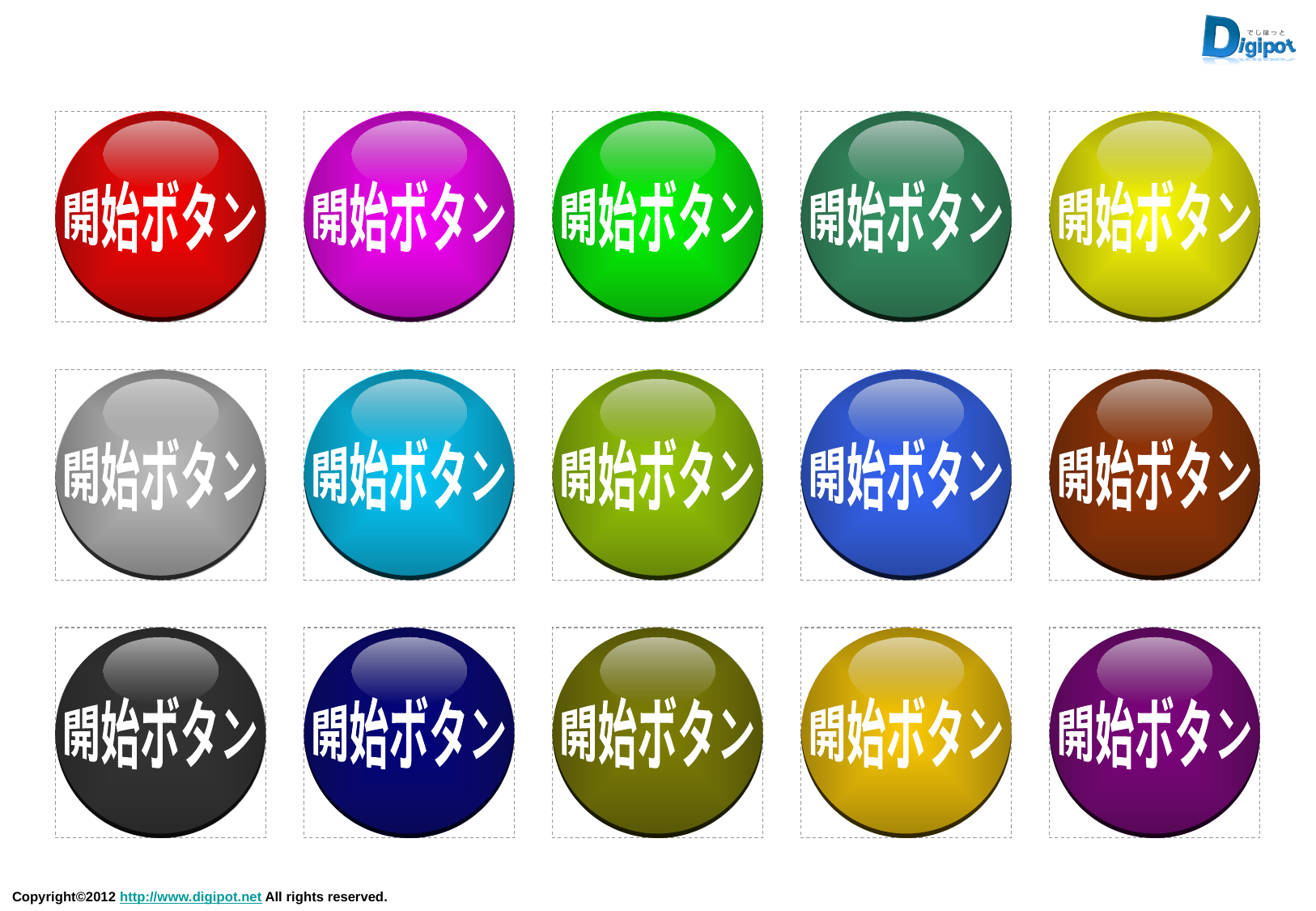

開始ボタン
開始ボタン
開始ボタン
開始ボタン
開始ボタン

開始ボタン
開始ボタン
開始ボタン
開始ボタン
開始ボタン

開始ボタン
開始ボタン
開始ボタン
開始ボタン
開始ボタン